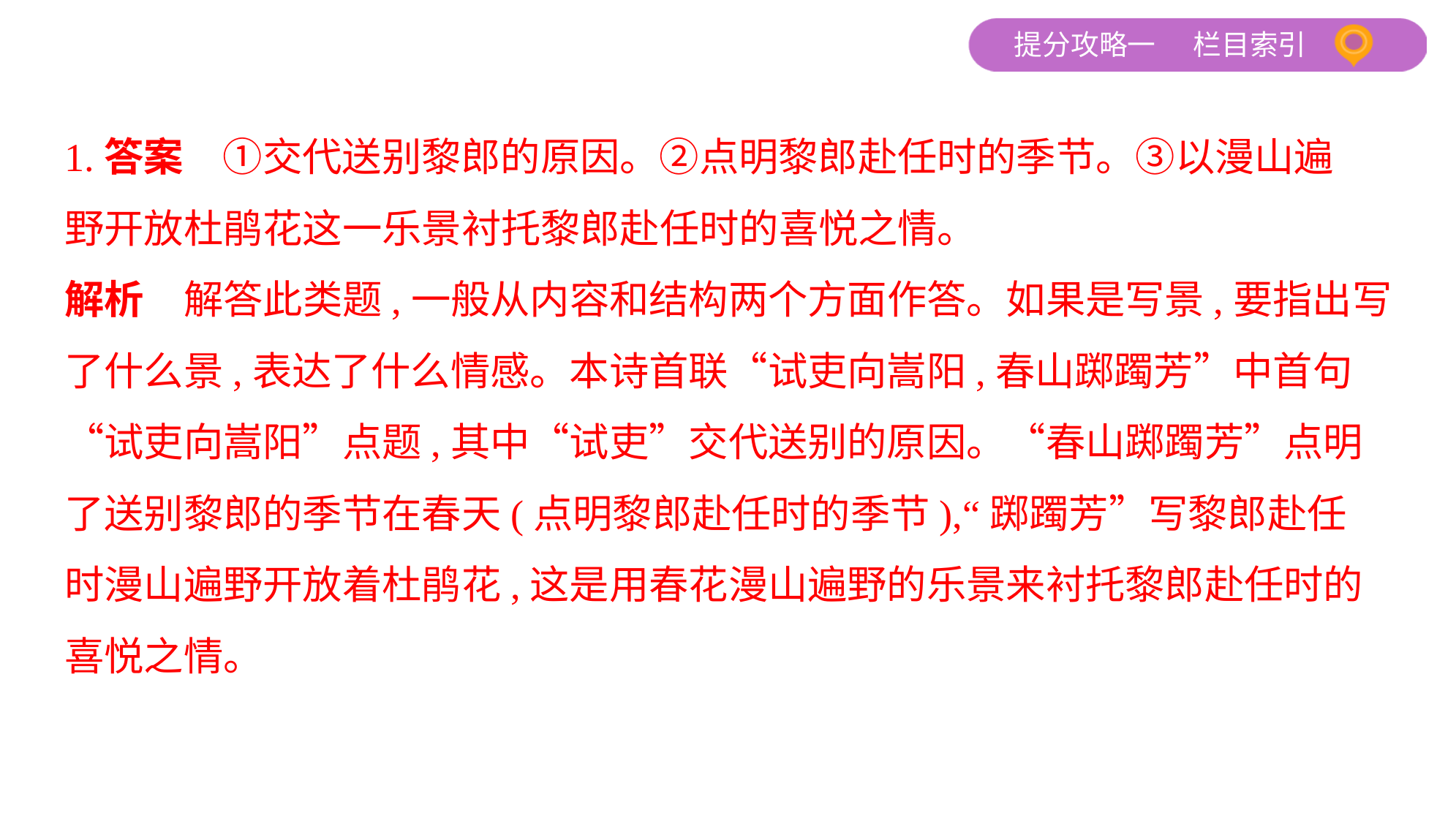

1.答案　①交代送别黎郎的原因。②点明黎郎赴任时的季节。③以漫山遍
野开放杜鹃花这一乐景衬托黎郎赴任时的喜悦之情。
解析　解答此类题,一般从内容和结构两个方面作答。如果是写景,要指出写
了什么景,表达了什么情感。本诗首联“试吏向嵩阳,春山踯躅芳”中首句
“试吏向嵩阳”点题,其中“试吏”交代送别的原因。“春山踯躅芳”点明
了送别黎郎的季节在春天(点明黎郎赴任时的季节),“踯躅芳”写黎郎赴任
时漫山遍野开放着杜鹃花,这是用春花漫山遍野的乐景来衬托黎郎赴任时的
喜悦之情。